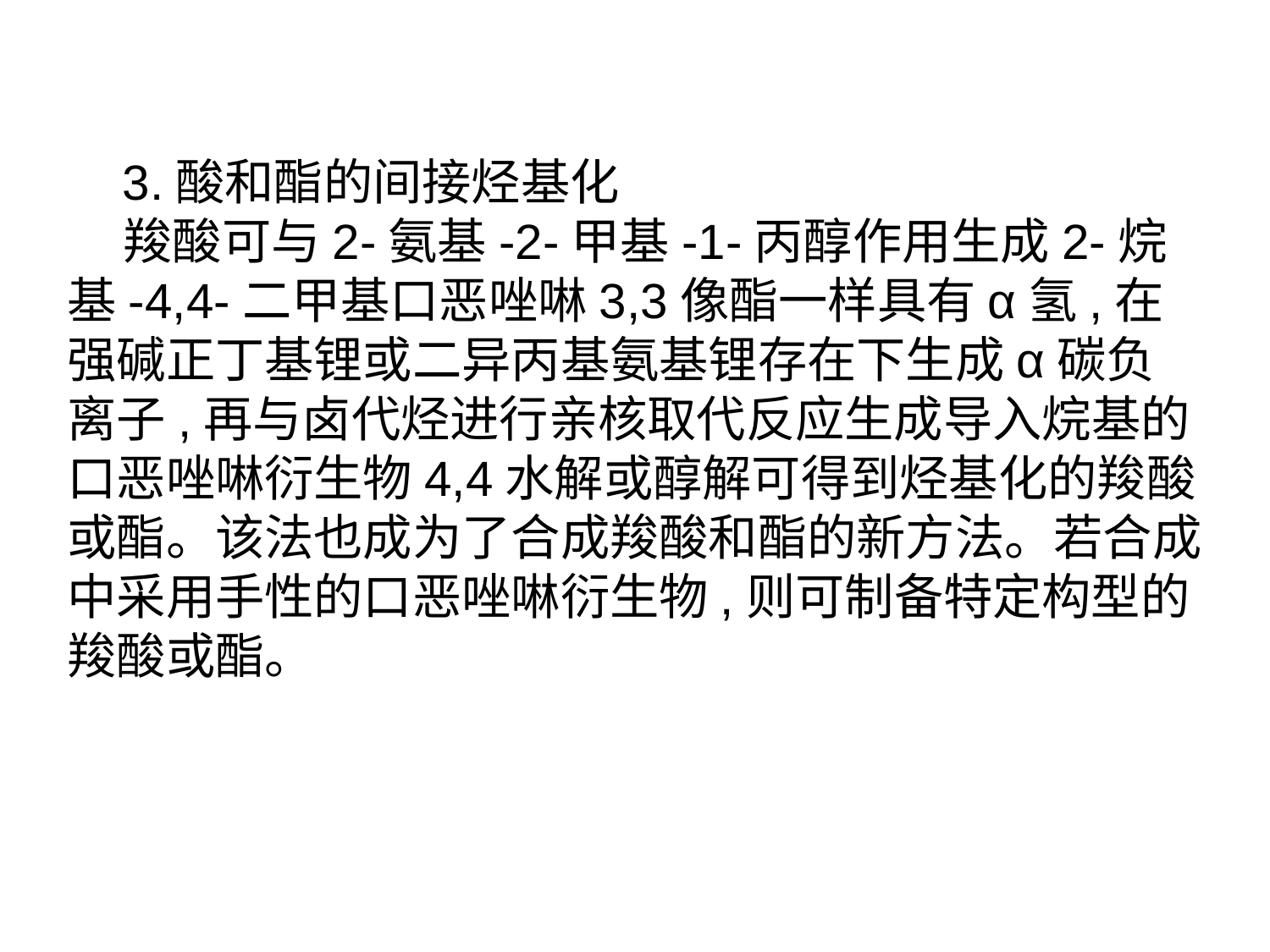

3.酸和酯的间接烃基化
    羧酸可与2-氨基-2-甲基-1-丙醇作用生成2-烷基-4,4-二甲基口恶唑啉3,3像酯一样具有α氢,在强碱正丁基锂或二异丙基氨基锂存在下生成α碳负离子,再与卤代烃进行亲核取代反应生成导入烷基的口恶唑啉衍生物4,4水解或醇解可得到烃基化的羧酸或酯。该法也成为了合成羧酸和酯的新方法。若合成中采用手性的口恶唑啉衍生物,则可制备特定构型的羧酸或酯。